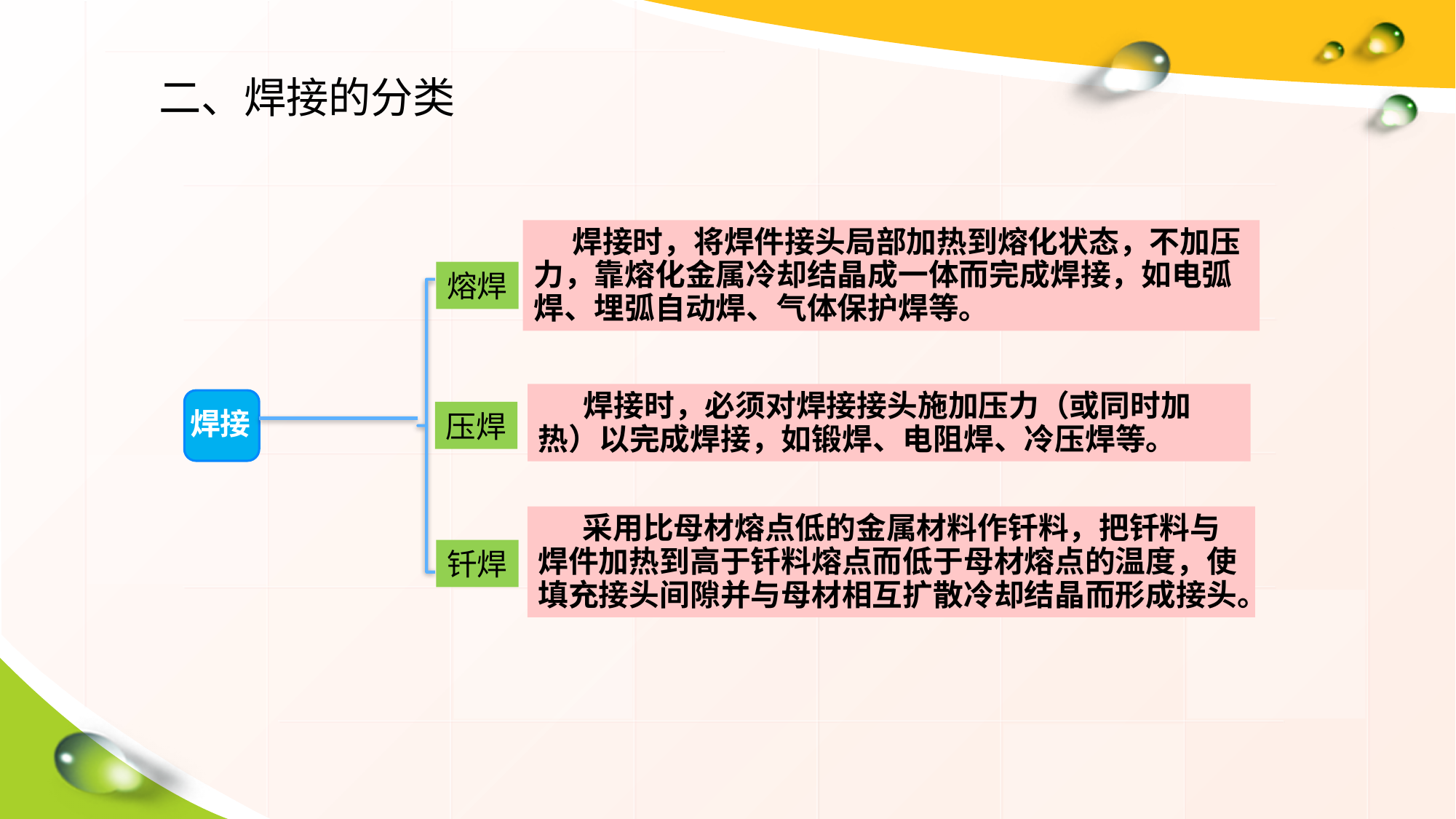

二、焊接的分类
      焊接时，将焊件接头局部加热到熔化状态，不加压力，靠熔化金属冷却结晶成一体而完成焊接，如电弧焊、埋弧自动焊、气体保护焊等。
熔焊

      焊接时，必须对焊接接头施加压力（或同时加热）以完成焊接，如锻焊、电阻焊、冷压焊等。
焊接

压焊
      采用比母材熔点低的金属材料作钎料，把钎料与焊件加热到高于钎料熔点而低于母材熔点的温度，使填充接头间隙并与母材相互扩散冷却结晶而形成接头。
钎焊